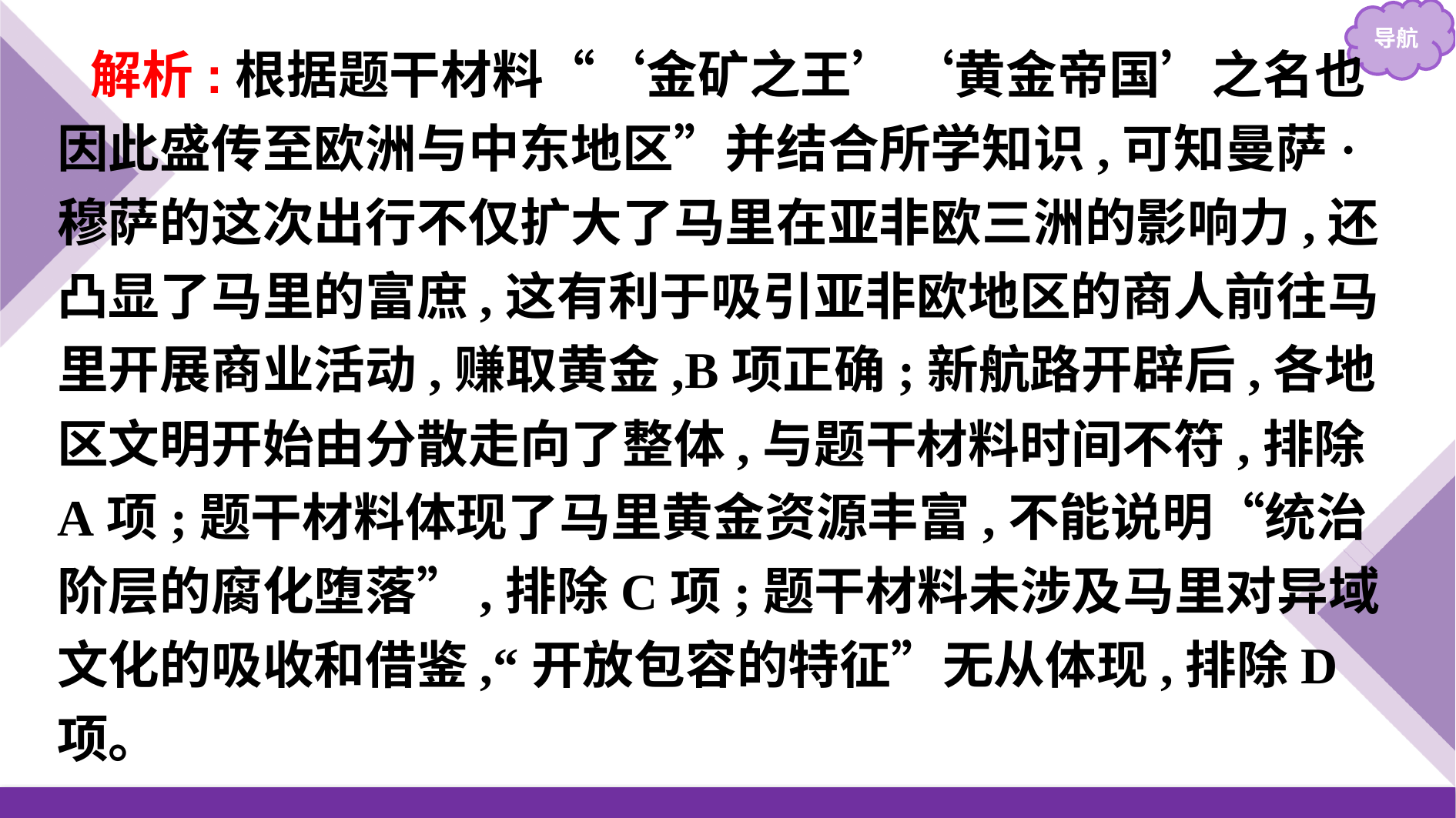

解析:根据题干材料“‘金矿之王’‘黄金帝国’之名也因此盛传至欧洲与中东地区”并结合所学知识,可知曼萨·穆萨的这次出行不仅扩大了马里在亚非欧三洲的影响力,还凸显了马里的富庶,这有利于吸引亚非欧地区的商人前往马里开展商业活动,赚取黄金,B项正确;新航路开辟后,各地区文明开始由分散走向了整体,与题干材料时间不符,排除A项;题干材料体现了马里黄金资源丰富,不能说明“统治阶层的腐化堕落”,排除C项;题干材料未涉及马里对异域文化的吸收和借鉴,“开放包容的特征”无从体现,排除D项。